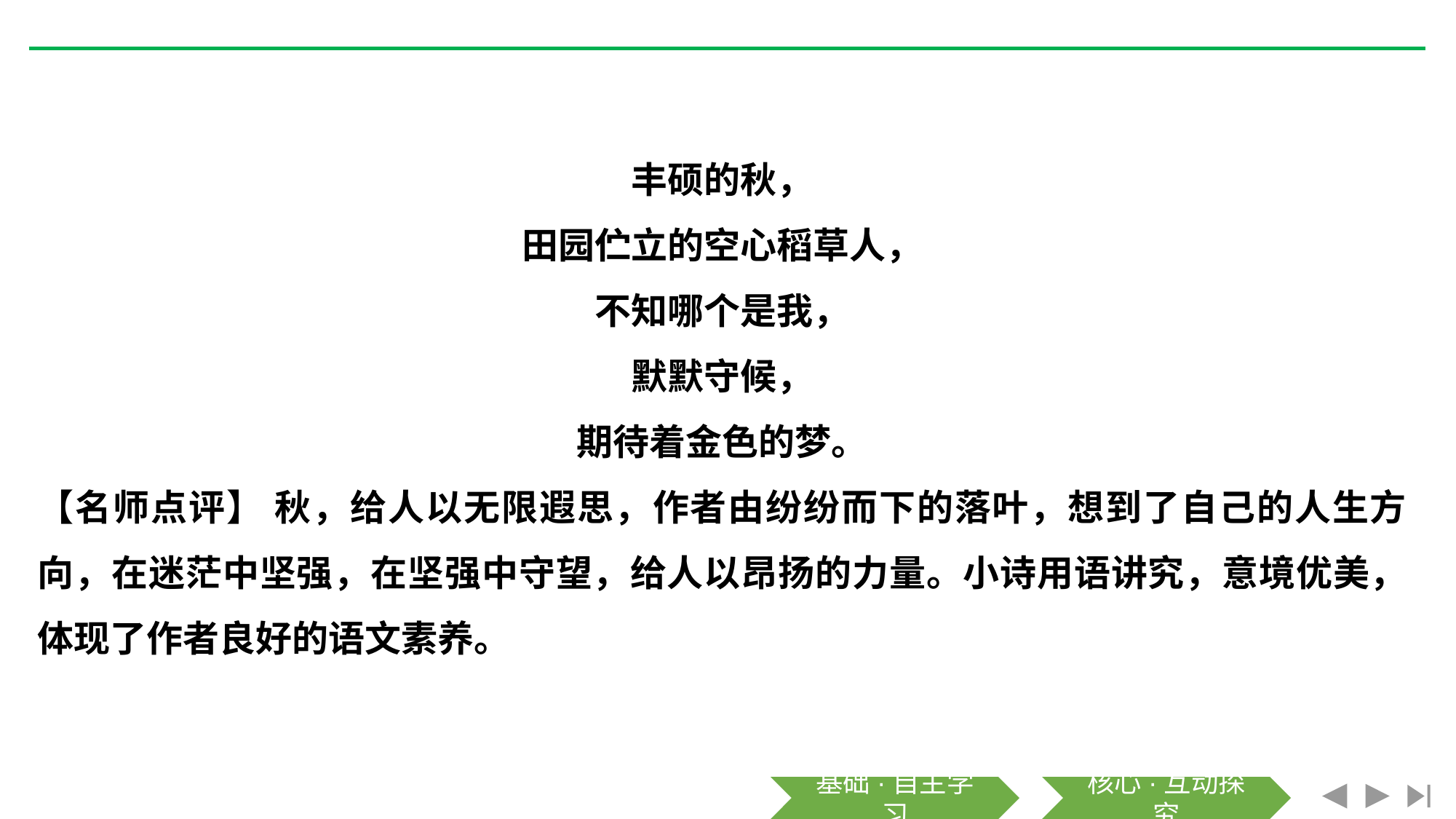

丰硕的秋，
田园伫立的空心稻草人，
不知哪个是我，
默默守候，
期待着金色的梦。
【名师点评】 秋，给人以无限遐思，作者由纷纷而下的落叶，想到了自己的人生方向，在迷茫中坚强，在坚强中守望，给人以昂扬的力量。小诗用语讲究，意境优美，体现了作者良好的语文素养。